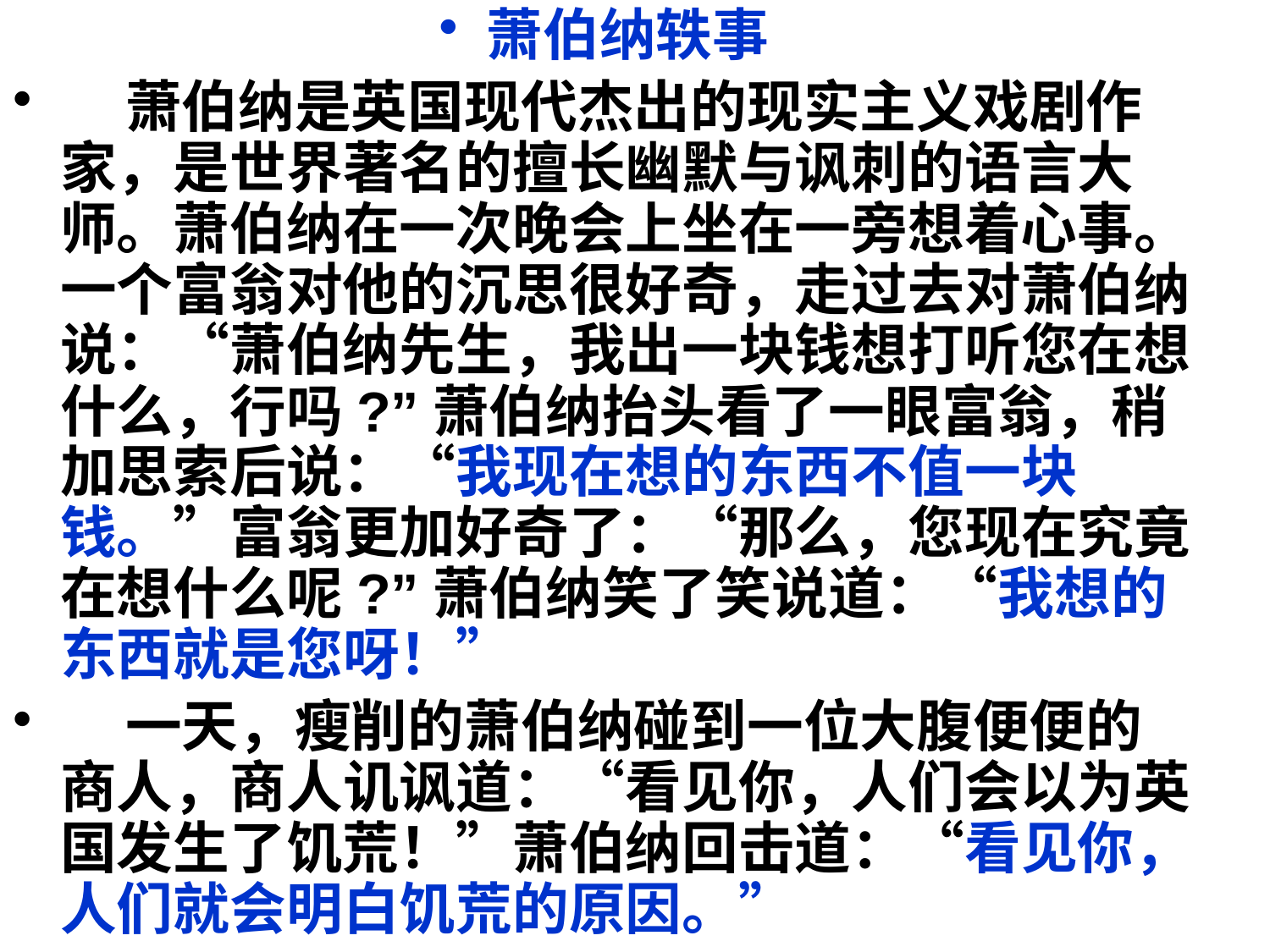

萧伯纳轶事
    萧伯纳是英国现代杰出的现实主义戏剧作家，是世界著名的擅长幽默与讽刺的语言大师。萧伯纳在一次晚会上坐在一旁想着心事。一个富翁对他的沉思很好奇，走过去对萧伯纳说：“萧伯纳先生，我出一块钱想打听您在想什么，行吗?”萧伯纳抬头看了一眼富翁，稍加思索后说：“我现在想的东西不值一块钱。”富翁更加好奇了：“那么，您现在究竟在想什么呢?”萧伯纳笑了笑说道：“我想的东西就是您呀！”
    一天，瘦削的萧伯纳碰到一位大腹便便的商人，商人讥讽道：“看见你，人们会以为英国发生了饥荒！”萧伯纳回击道：“看见你，人们就会明白饥荒的原因。”